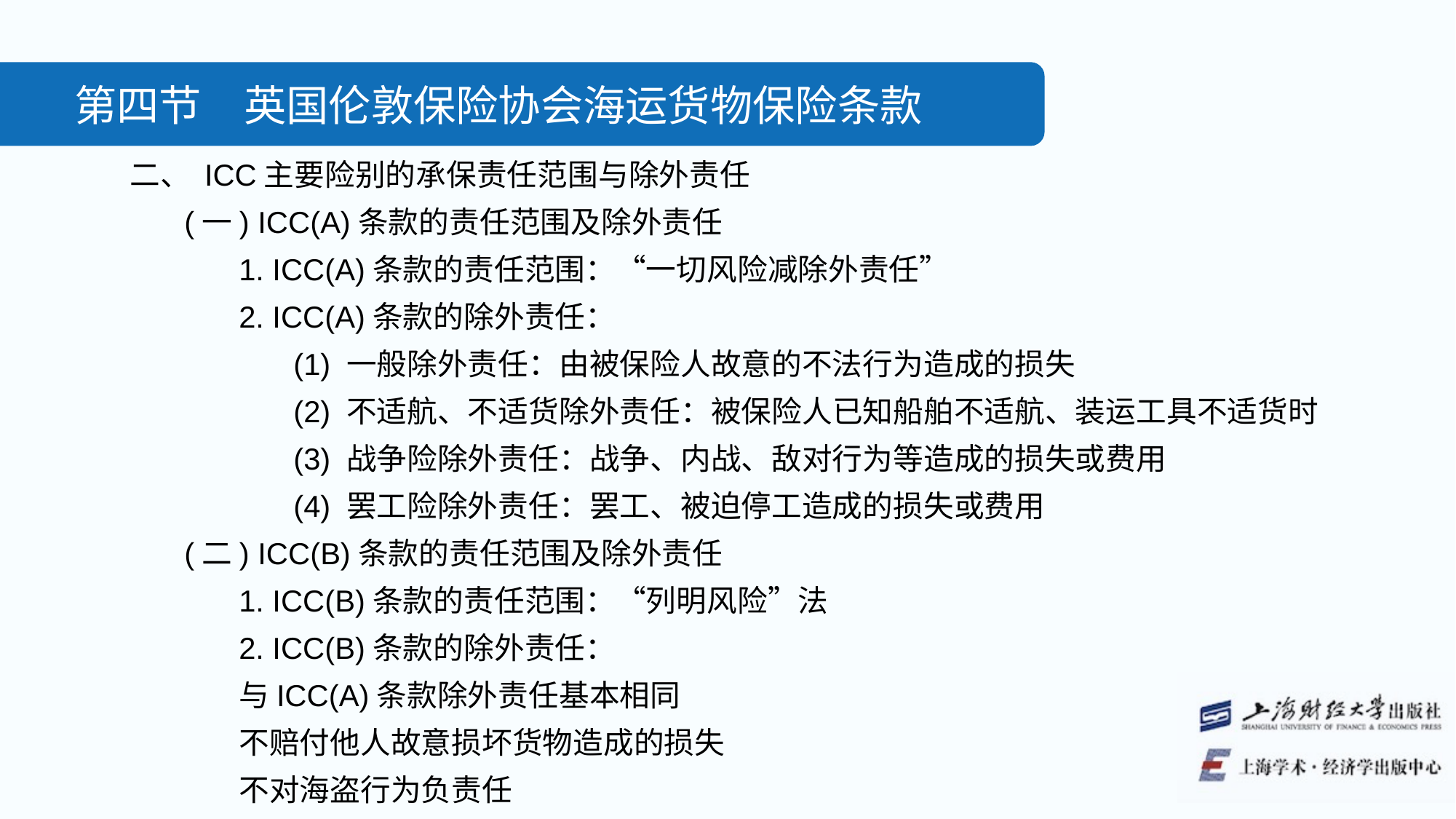

第四节　英国伦敦保险协会海运货物保险条款
二、 ICC主要险别的承保责任范围与除外责任
(一) ICC(A)条款的责任范围及除外责任
1. ICC(A)条款的责任范围：“一切风险减除外责任”
2. ICC(A)条款的除外责任：
(1) 一般除外责任：由被保险人故意的不法行为造成的损失
(2) 不适航、不适货除外责任：被保险人已知船舶不适航、装运工具不适货时
(3) 战争险除外责任：战争、内战、敌对行为等造成的损失或费用
(4) 罢工险除外责任：罢工、被迫停工造成的损失或费用
(二) ICC(B)条款的责任范围及除外责任
1. ICC(B)条款的责任范围：“列明风险”法
2. ICC(B)条款的除外责任：
与ICC(A)条款除外责任基本相同
不赔付他人故意损坏货物造成的损失
不对海盗行为负责任